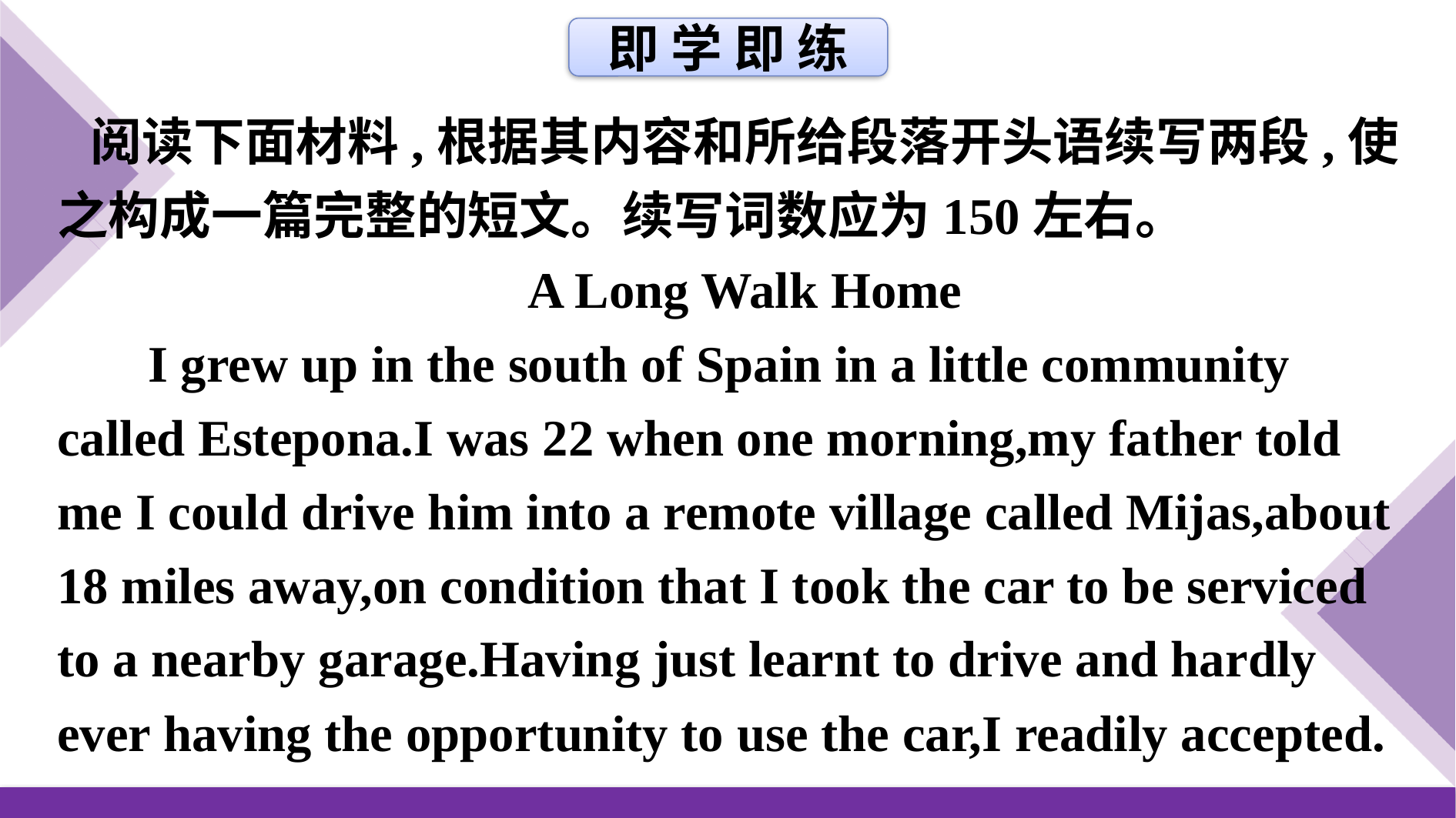

即 学 即 练
阅读下面材料,根据其内容和所给段落开头语续写两段,使之构成一篇完整的短文。续写词数应为150左右。
A Long Walk Home
I grew up in the south of Spain in a little community called Estepona.I was 22 when one morning,my father told me I could drive him into a remote village called Mijas,about 18 miles away,on condition that I took the car to be serviced to a nearby garage.Having just learnt to drive and hardly ever having the opportunity to use the car,I readily accepted.